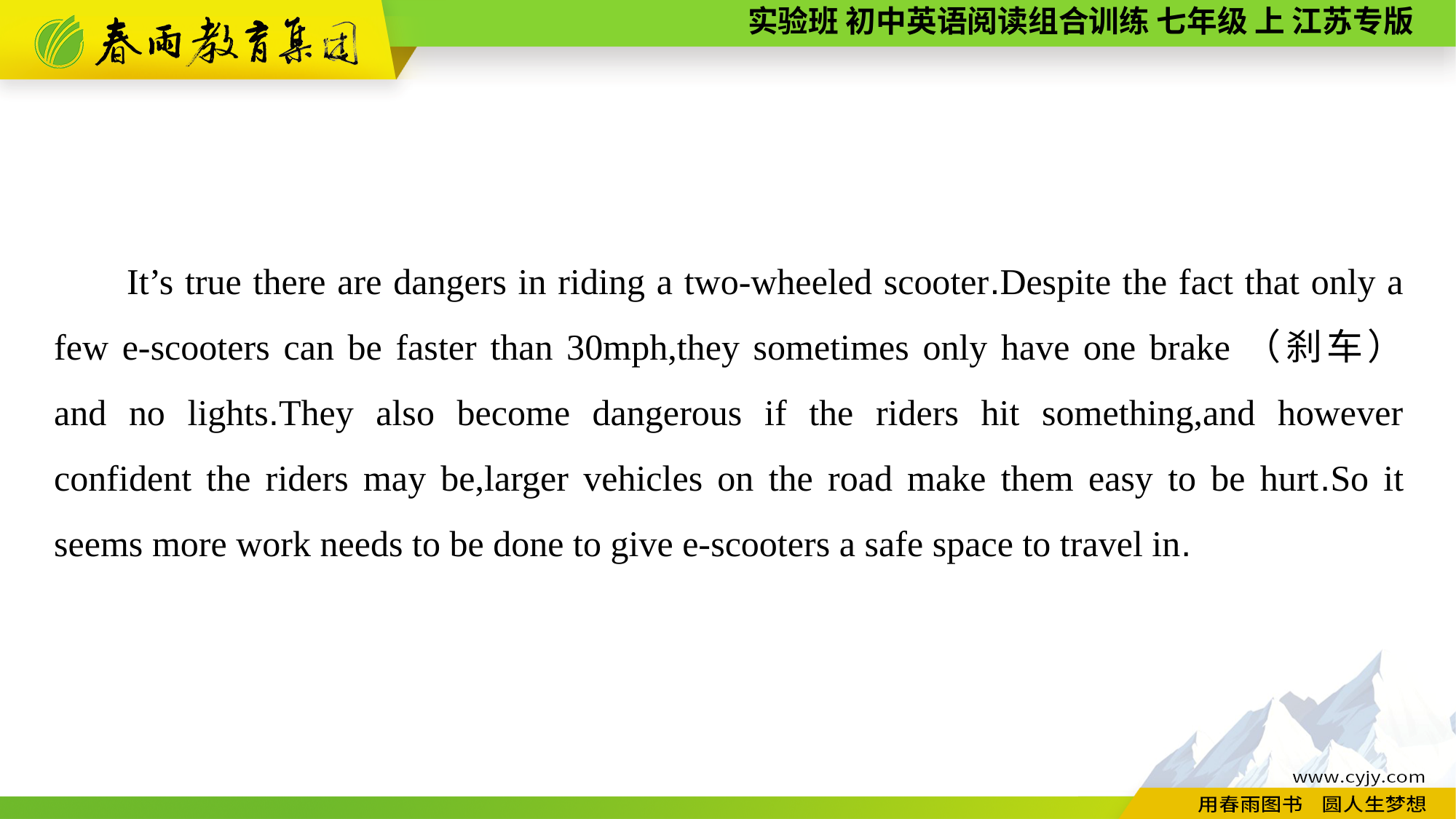

It’s true there are dangers in riding a two-wheeled scooter.Despite the fact that only a few e-scooters can be faster than 30mph,they sometimes only have one brake（刹车） and no lights.They also become dangerous if the riders hit something,and however confident the riders may be,larger vehicles on the road make them easy to be hurt.So it seems more work needs to be done to give e-scooters a safe space to travel in.